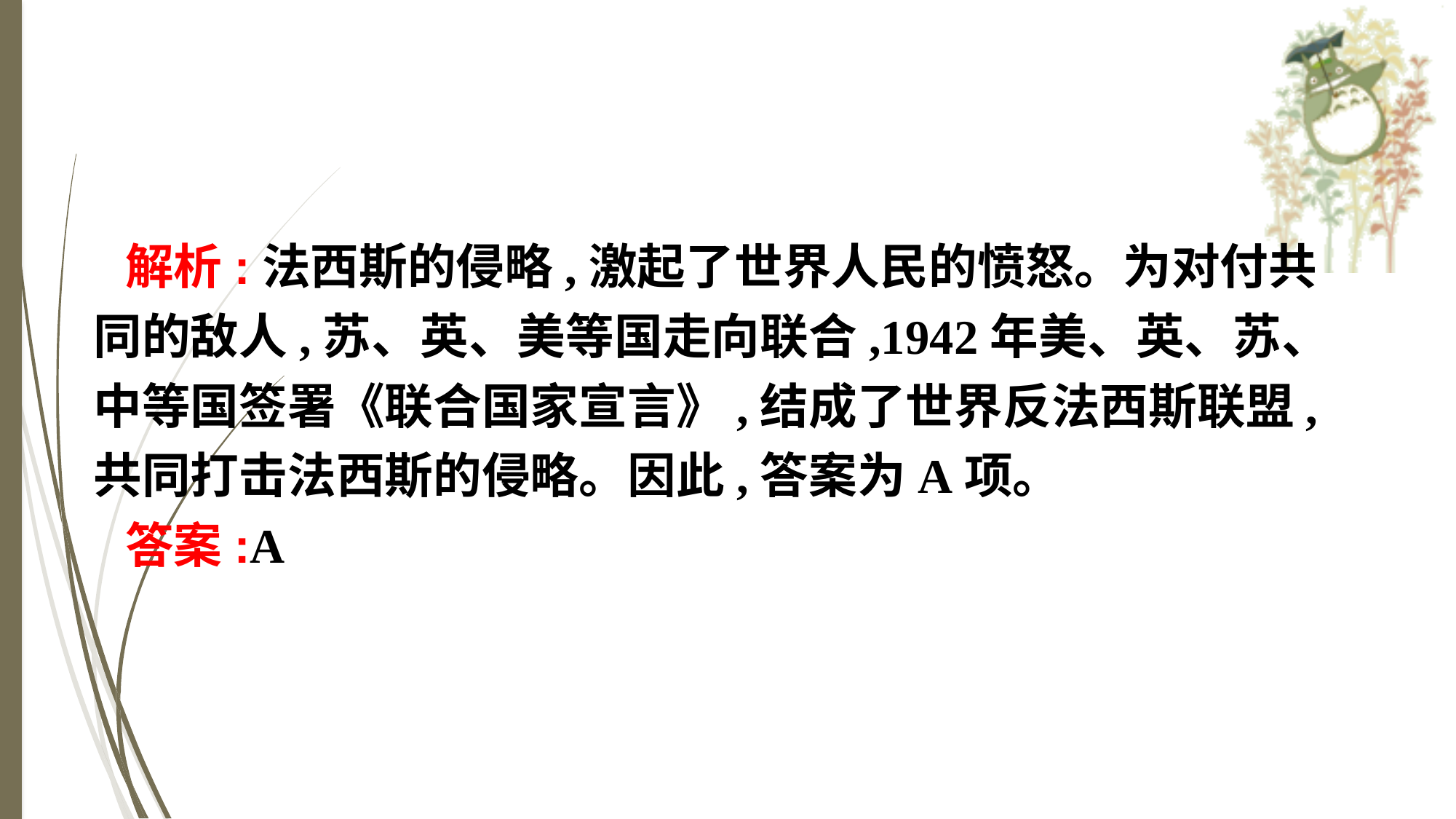

解析:法西斯的侵略,激起了世界人民的愤怒。为对付共同的敌人,苏、英、美等国走向联合,1942年美、英、苏、中等国签署《联合国家宣言》,结成了世界反法西斯联盟,共同打击法西斯的侵略。因此,答案为A项。
答案:A